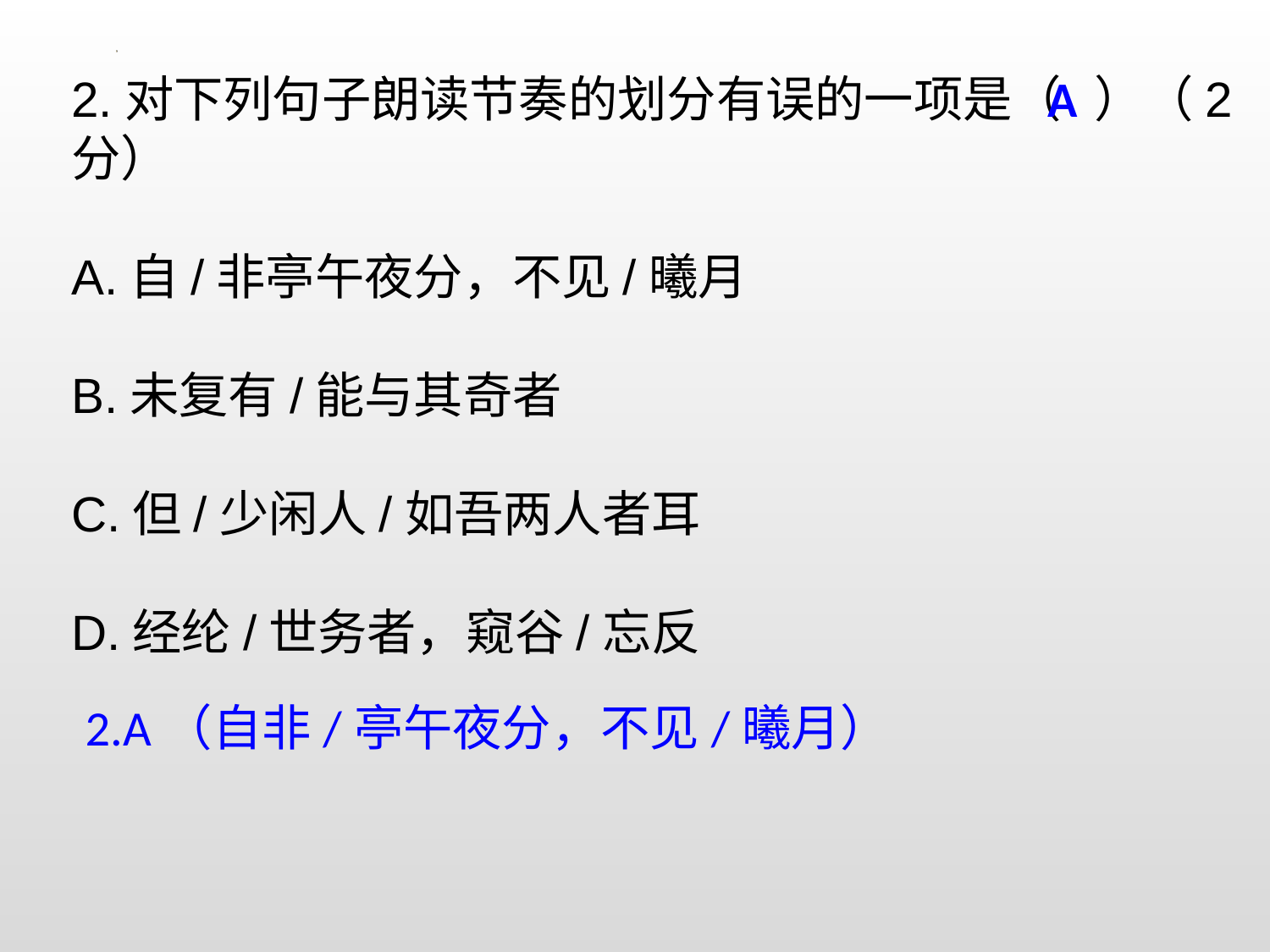

2.对下列句子朗读节奏的划分有误的一项是（   ）（2分）

A.自/非亭午夜分，不见/曦月

B.未复有/能与其奇者

C.但/少闲人/如吾两人者耳

D.经纶/世务者，窥谷/忘反
A
2.A（自非/亭午夜分，不见/曦月）